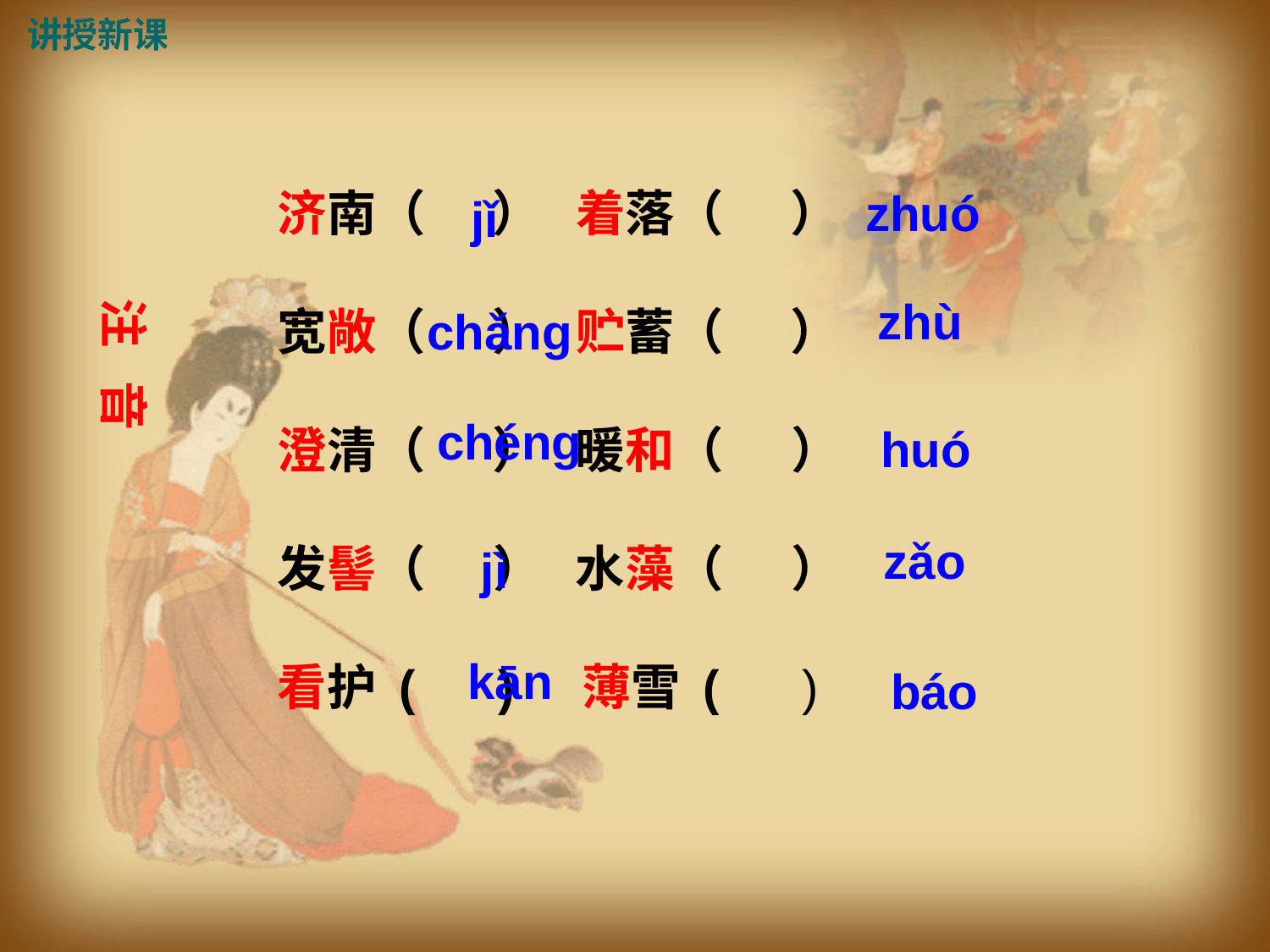

讲授新课
济南（      ）   着落（      ）

宽敞（      ）   贮蓄（      ）

澄清（      ）   暖和（      ）

发髻（      ）   水藻（      ）

看护 (      )    薄雪 (      )

zhuó
jǐ
zhù
注   音
chǎng
chéng
huó
zǎo
jì
kān
báo